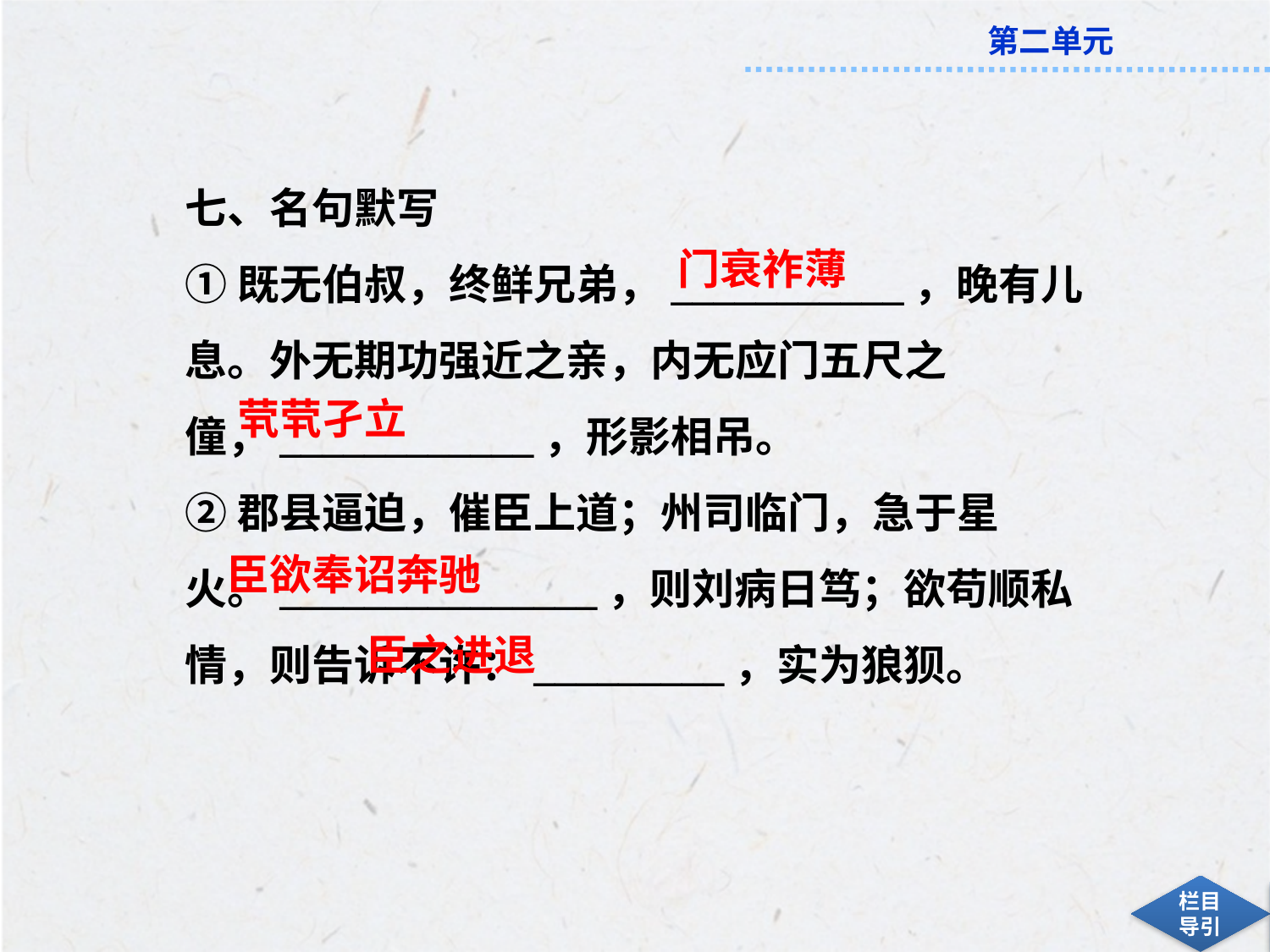

七、名句默写
①既无伯叔，终鲜兄弟，___________，晚有儿息。外无期功强近之亲，内无应门五尺之僮，____________，形影相吊。
②郡县逼迫，催臣上道；州司临门，急于星火。_______________，则刘病日笃；欲苟顺私情，则告诉不许：_________，实为狼狈。

门衰祚薄
茕茕孑立
臣欲奉诏奔驰
臣之进退